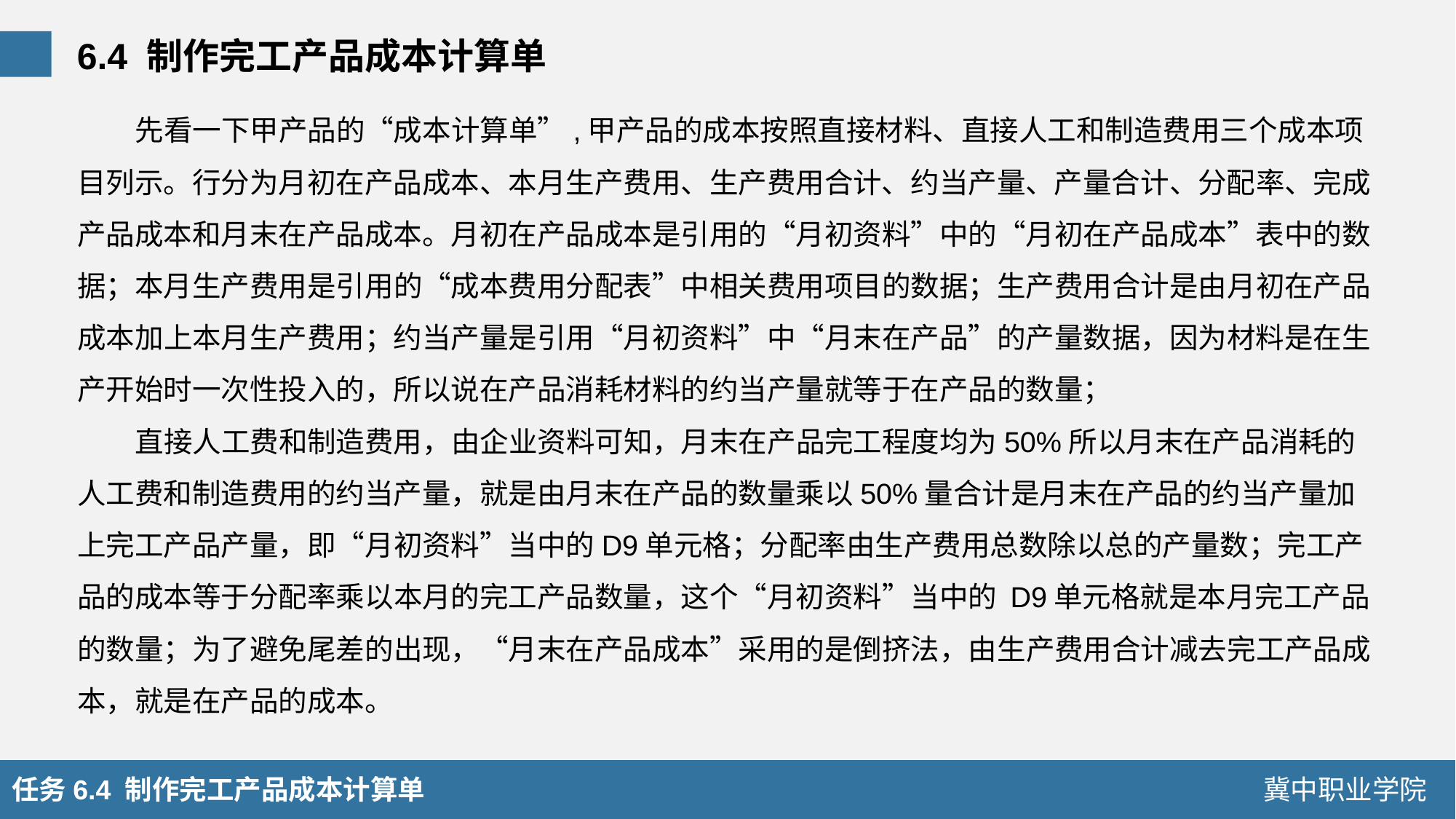

6.4 制作完工产品成本计算单
先看一下甲产品的“成本计算单”,甲产品的成本按照直接材料、直接人工和制造费用三个成本项目列示。行分为月初在产品成本、本月生产费用、生产费用合计、约当产量、产量合计、分配率、完成产品成本和月末在产品成本。月初在产品成本是引用的“月初资料”中的“月初在产品成本”表中的数据；本月生产费用是引用的“成本费用分配表”中相关费用项目的数据；生产费用合计是由月初在产品成本加上本月生产费用；约当产量是引用“月初资料”中“月末在产品”的产量数据，因为材料是在生产开始时一次性投入的，所以说在产品消耗材料的约当产量就等于在产品的数量；
直接人工费和制造费用，由企业资料可知，月末在产品完工程度均为50%所以月末在产品消耗的人工费和制造费用的约当产量，就是由月末在产品的数量乘以50%量合计是月末在产品的约当产量加上完工产品产量，即“月初资料”当中的D9单元格；分配率由生产费用总数除以总的产量数；完工产品的成本等于分配率乘以本月的完工产品数量，这个“月初资料”当中的 D9单元格就是本月完工产品的数量；为了避免尾差的出现，“月末在产品成本”采用的是倒挤法，由生产费用合计减去完工产品成本，就是在产品的成本。

任务6.4 制作完工产品成本计算单
冀中职业学院